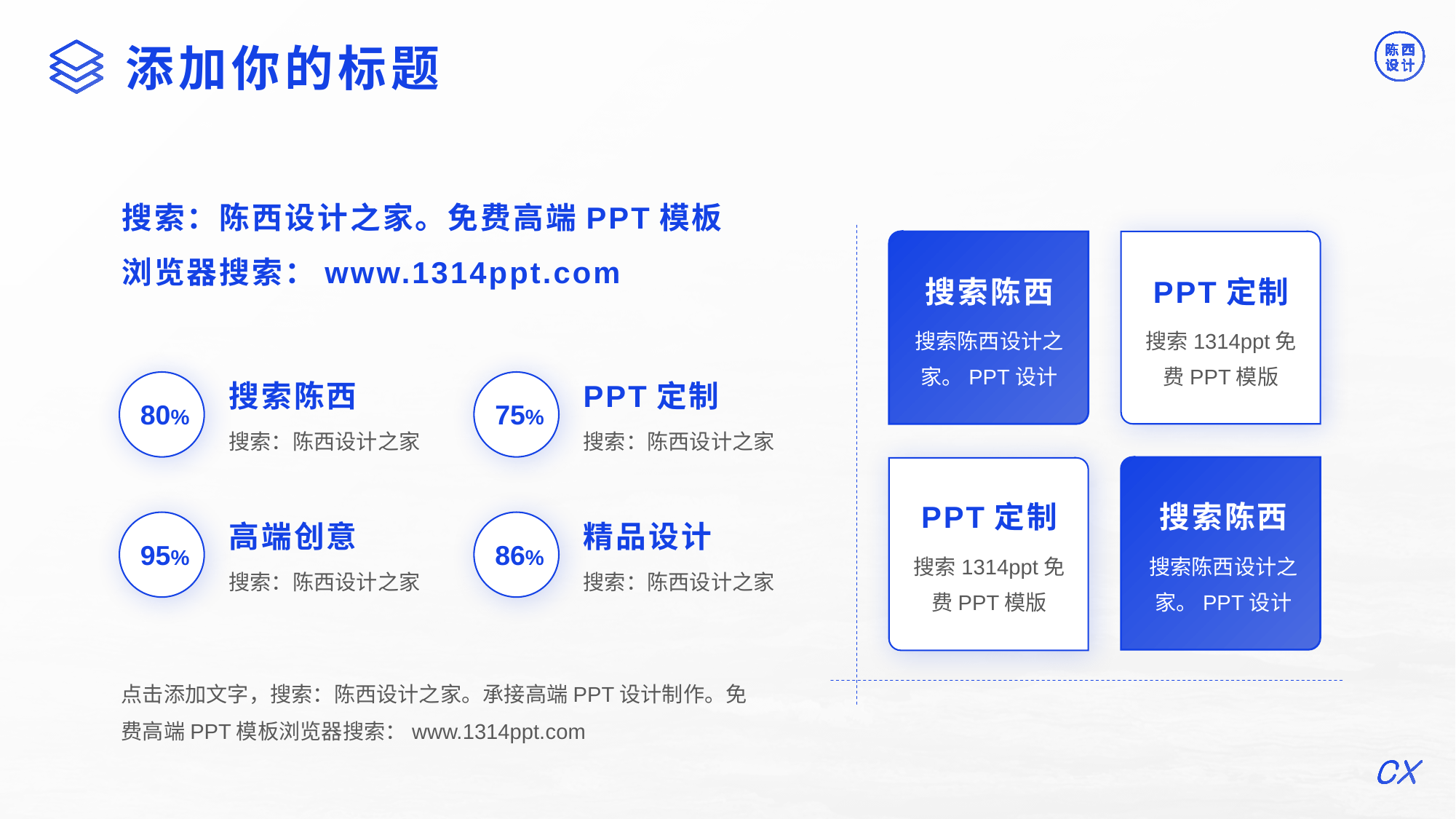

©版权所有：陈西设计之家(微信号：2090298045）
©版权所属公司：合肥陈西文化传媒科技有限公司

添加你的标题

搜索：陈西设计之家。免费高端PPT模板浏览器搜索：www.1314ppt.com

搜索陈西
PPT定制
搜索1314ppt免费PPT模版
搜索陈西设计之家。PPT设计
搜索陈西
PPT定制

80%
75%
搜索：陈西设计之家
搜索：陈西设计之家

PPT定制
搜索陈西
高端创意
精品设计

95%
86%
搜索1314ppt免费PPT模版
搜索陈西设计之家。PPT设计
搜索：陈西设计之家
搜索：陈西设计之家
点击添加文字，搜索：陈西设计之家。承接高端PPT设计制作。免费高端PPT模板浏览器搜索：www.1314ppt.com

©版权所有：陈西设计之家(微信号：2090298045）
©版权所属公司：合肥陈西文化传媒科技有限公司